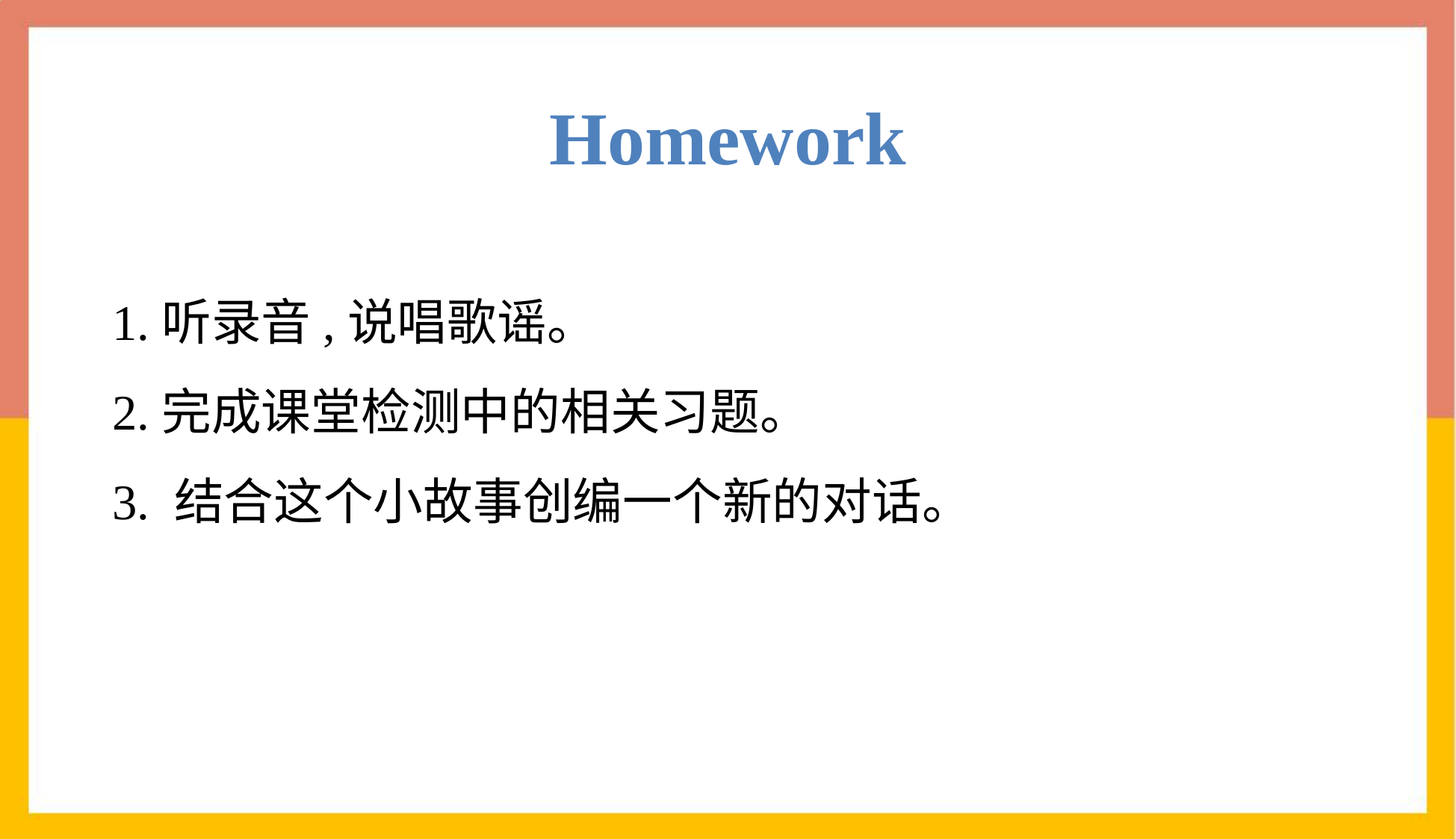

Homework
1.听录音,说唱歌谣。
2.完成课堂检测中的相关习题。
3. 结合这个小故事创编一个新的对话。